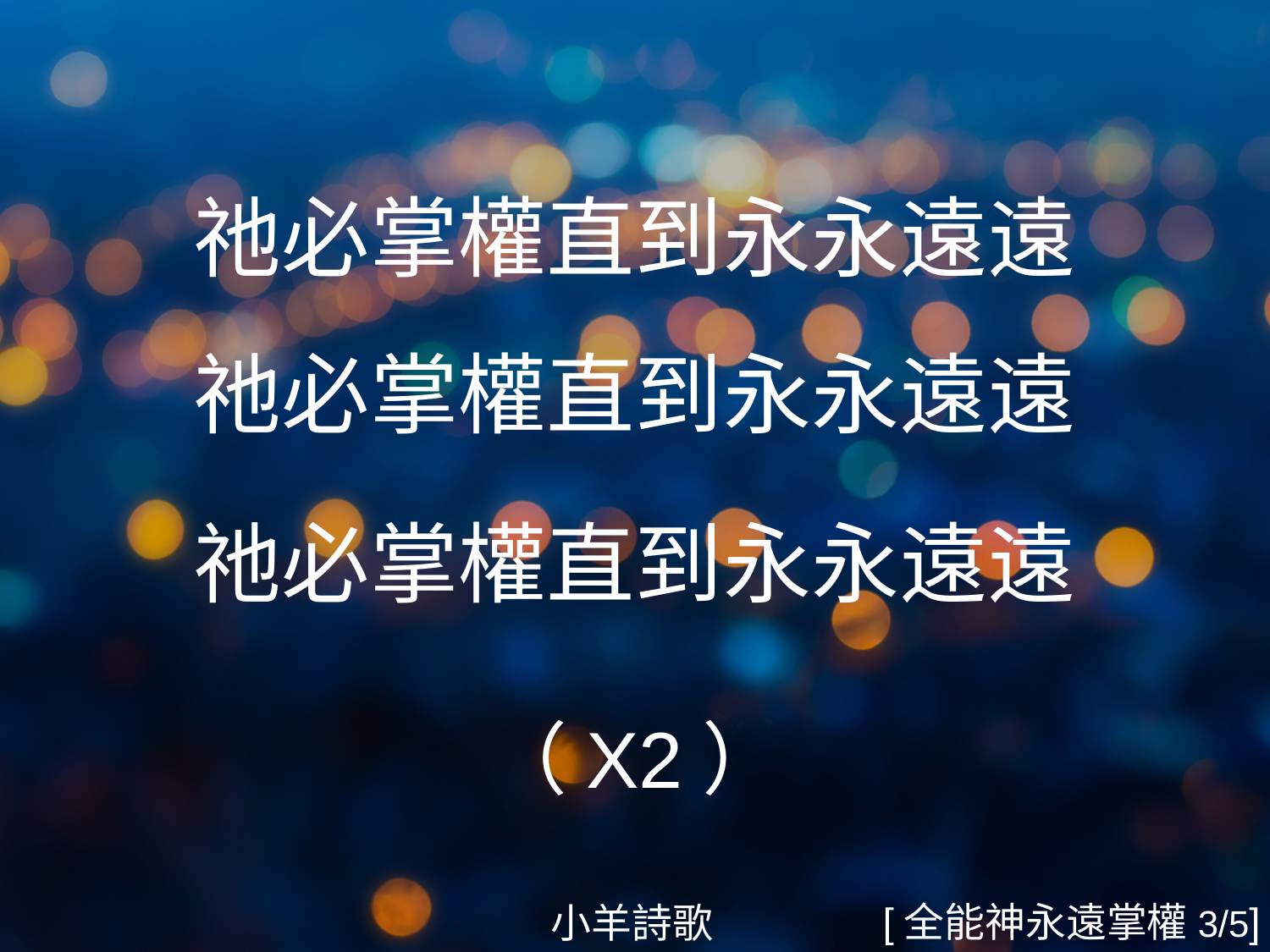

祂必掌權直到永永遠遠

祂必掌權直到永永遠遠

祂必掌權直到永永遠遠

（X2）
#

[全能神永遠掌權3/5]
小羊詩歌